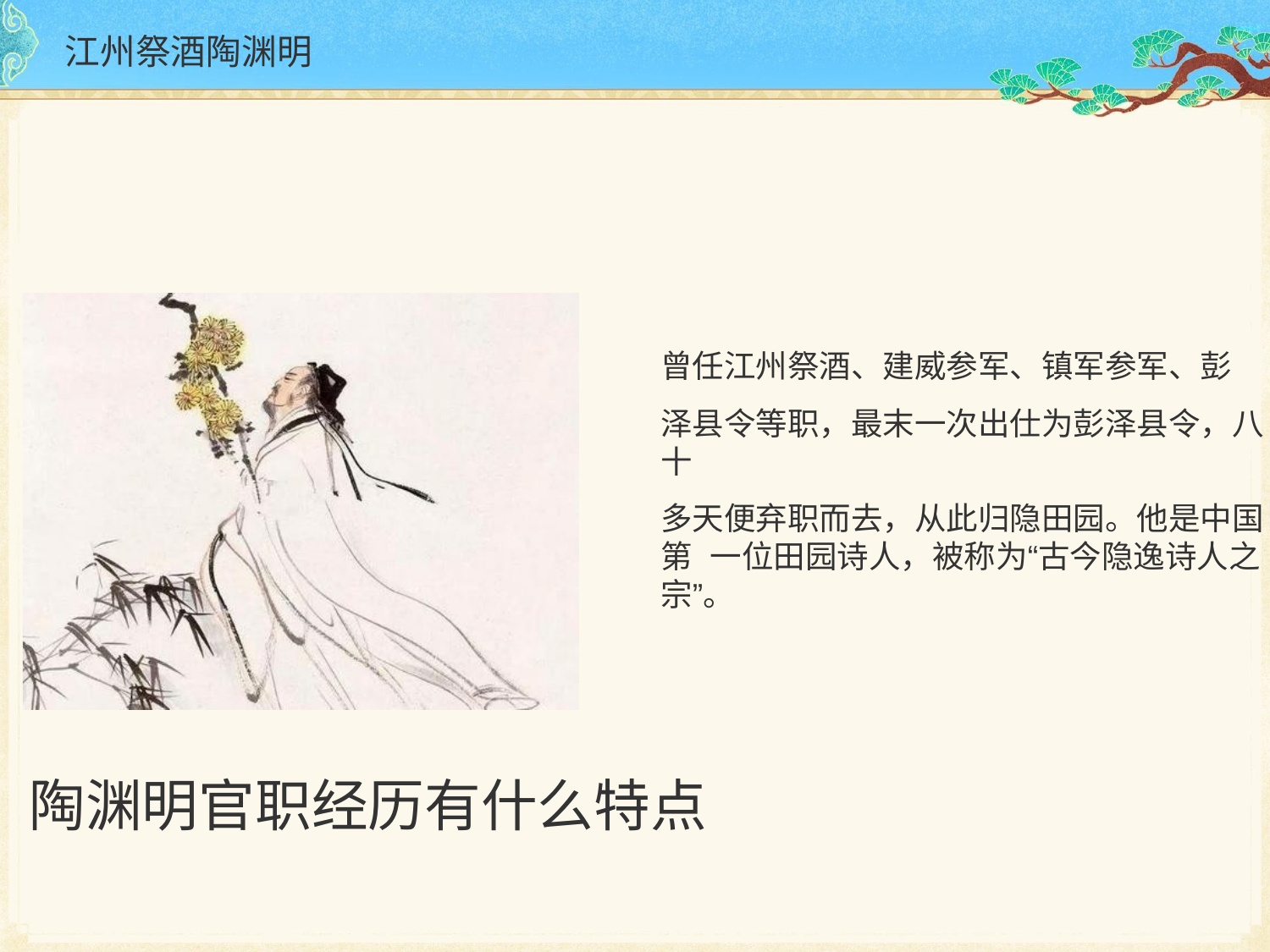

# 江州祭酒陶渊明

曾任江州祭酒、建威参军、镇军参军、彭
泽县令等职，最末一次出仕为彭泽县令，八十
多天便弃职而去，从此归隐田园。他是中国第  一位田园诗人，被称为“古今隐逸诗人之宗”。
陶渊明官职经历有什么特点